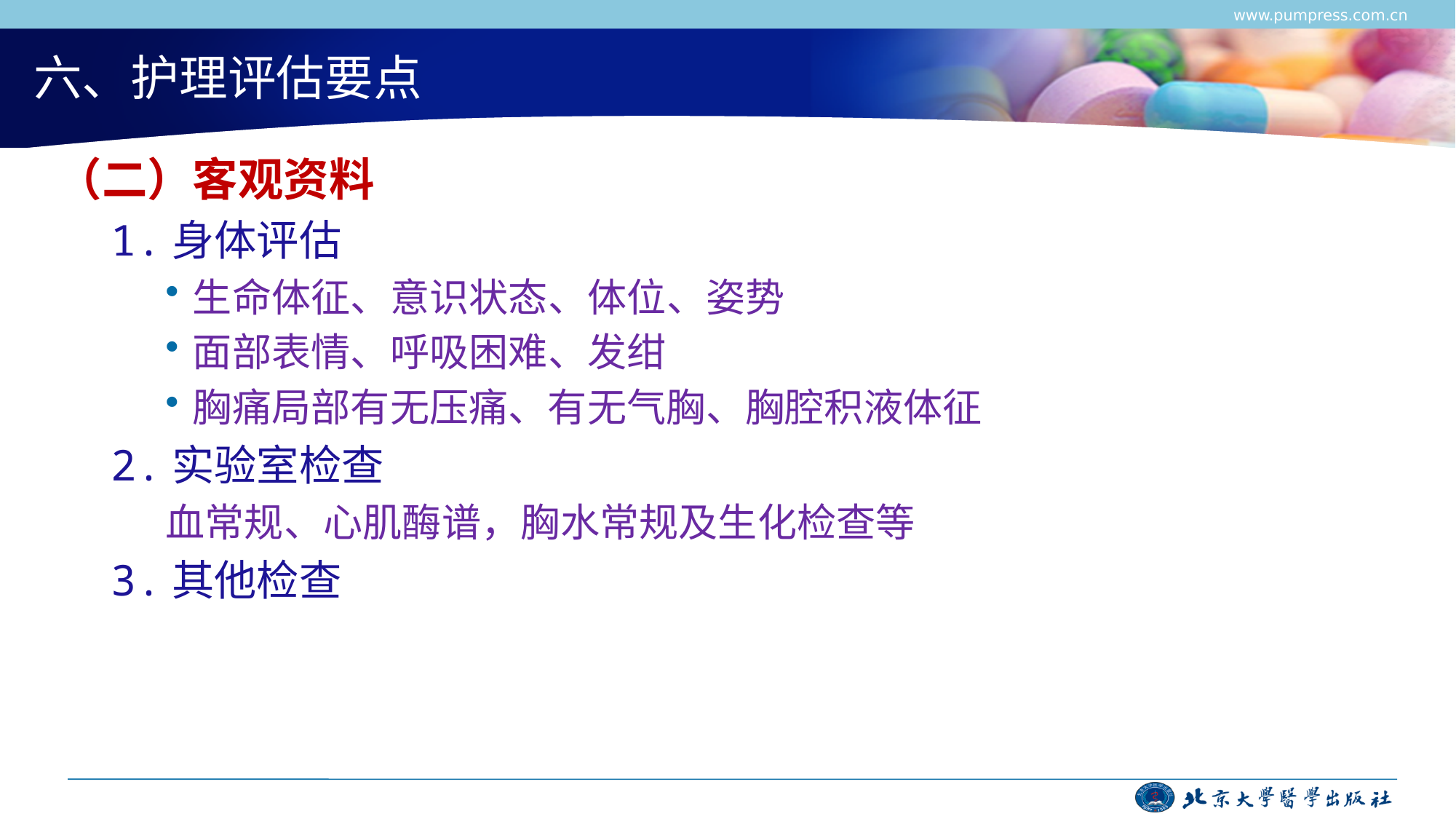

www.pumpress.com.cn
# 六、护理评估要点
（二）客观资料
1.身体评估
生命体征、意识状态、体位、姿势
面部表情、呼吸困难、发绀
胸痛局部有无压痛、有无气胸、胸腔积液体征
2.实验室检查
血常规、心肌酶谱，胸水常规及生化检查等
3.其他检查